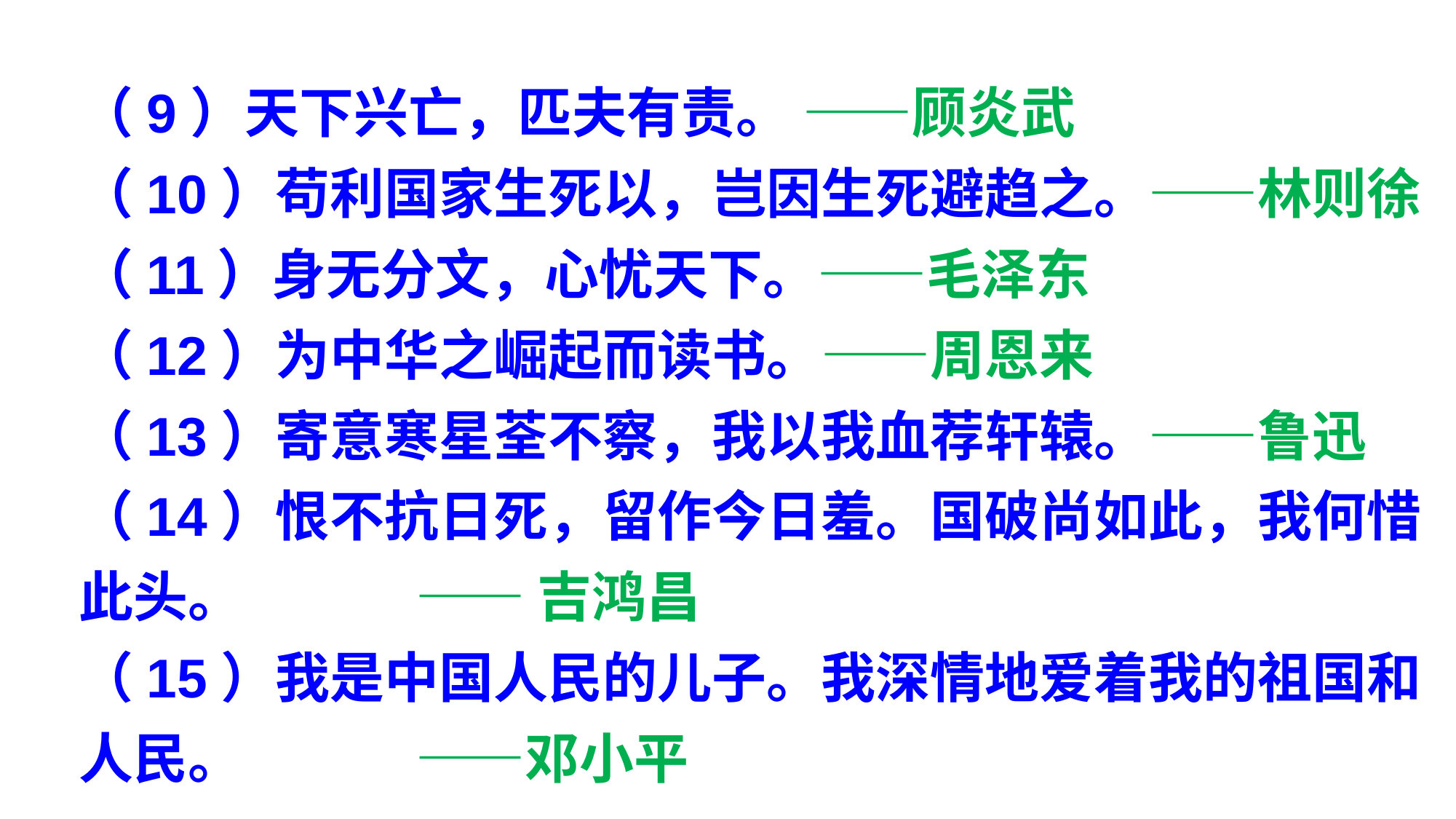

（9）天下兴亡，匹夫有责。 ——顾炎武
（10）苟利国家生死以，岂因生死避趋之。——林则徐
（11）身无分文，心忧天下。——毛泽东
（12）为中华之崛起而读书。——周恩来
（13）寄意寒星荃不察，我以我血荐轩辕。——鲁迅
（14）恨不抗日死，留作今日羞。国破尚如此，我何惜此头。              —— 吉鸿昌
（15）我是中国人民的儿子。我深情地爱着我的祖国和人民。              ——邓小平